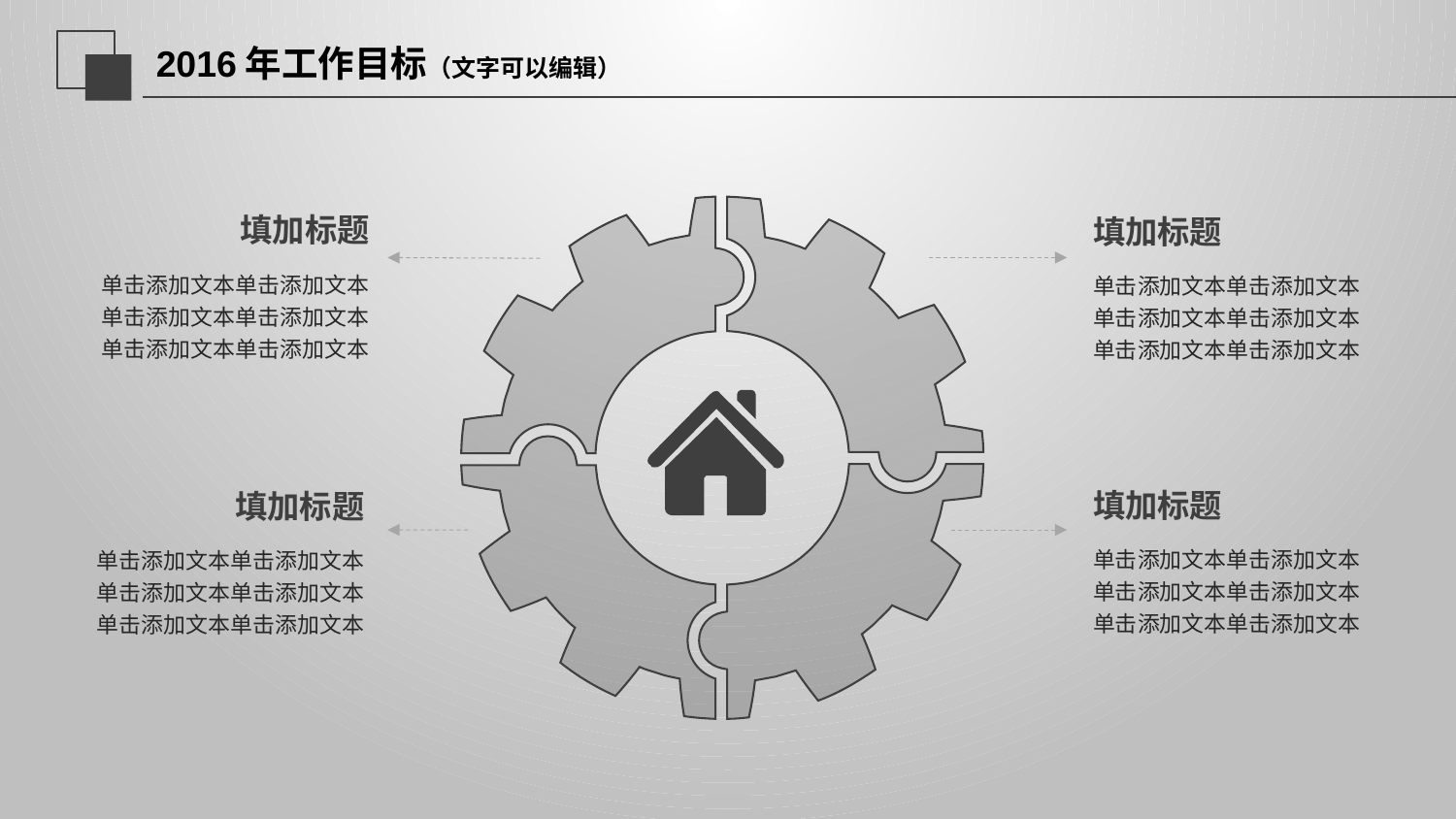

延迟符
# 2016年工作目标（文字可以编辑）

填加标题
单击添加文本单击添加文本单击添加文本单击添加文本单击添加文本单击添加文本
填加标题
单击添加文本单击添加文本单击添加文本单击添加文本单击添加文本单击添加文本

填加标题
单击添加文本单击添加文本单击添加文本单击添加文本单击添加文本单击添加文本
填加标题
单击添加文本单击添加文本单击添加文本单击添加文本单击添加文本单击添加文本